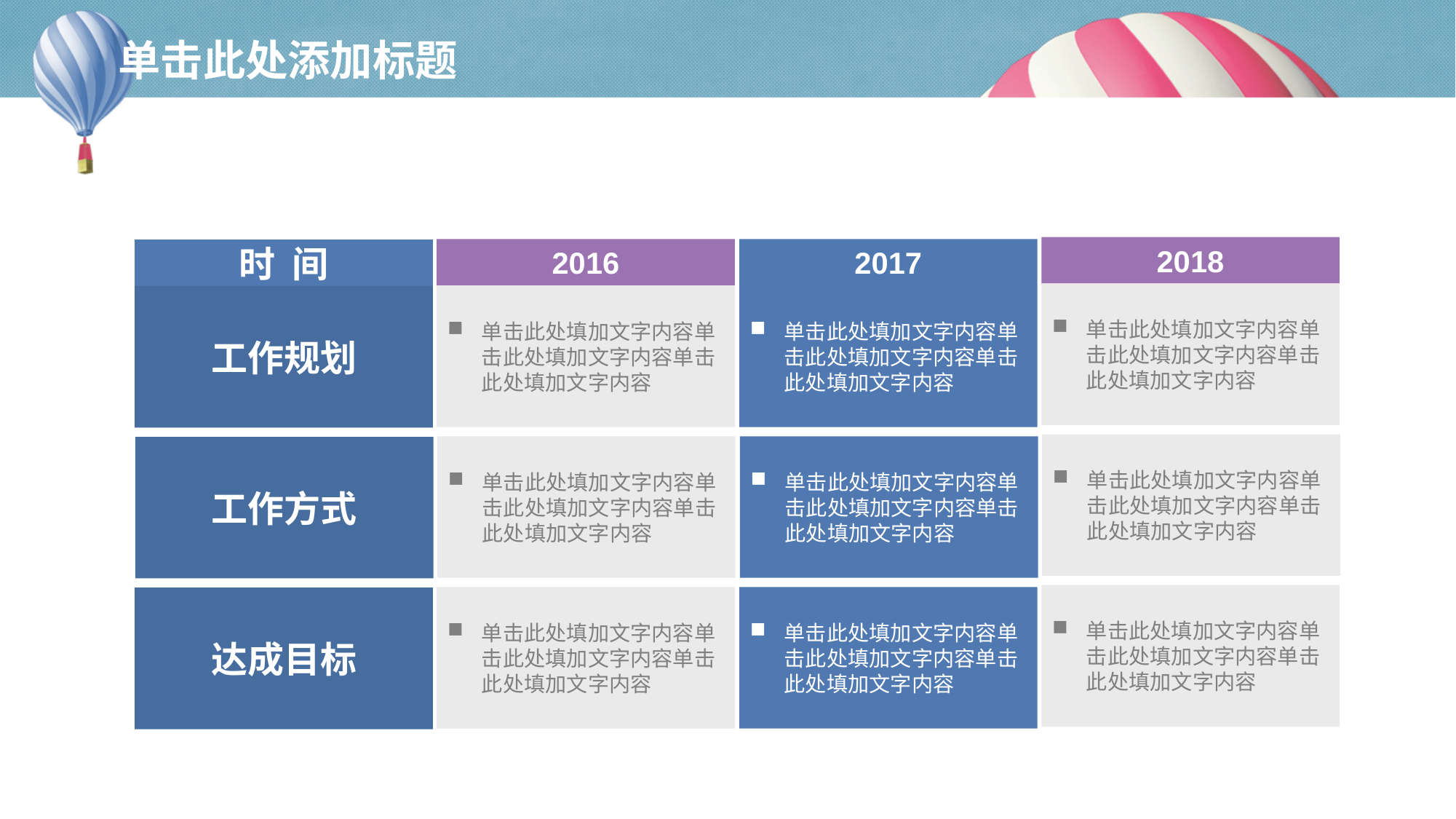

# 单击此处添加标题
2018
单击此处填加文字内容单击此处填加文字内容单击此处填加文字内容
2016
单击此处填加文字内容单击此处填加文字内容单击此处填加文字内容
2017
单击此处填加文字内容单击此处填加文字内容单击此处填加文字内容
时  间
工作规划
单击此处填加文字内容单击此处填加文字内容单击此处填加文字内容
单击此处填加文字内容单击此处填加文字内容单击此处填加文字内容
单击此处填加文字内容单击此处填加文字内容单击此处填加文字内容
工作方式
单击此处填加文字内容单击此处填加文字内容单击此处填加文字内容
单击此处填加文字内容单击此处填加文字内容单击此处填加文字内容
单击此处填加文字内容单击此处填加文字内容单击此处填加文字内容
达成目标